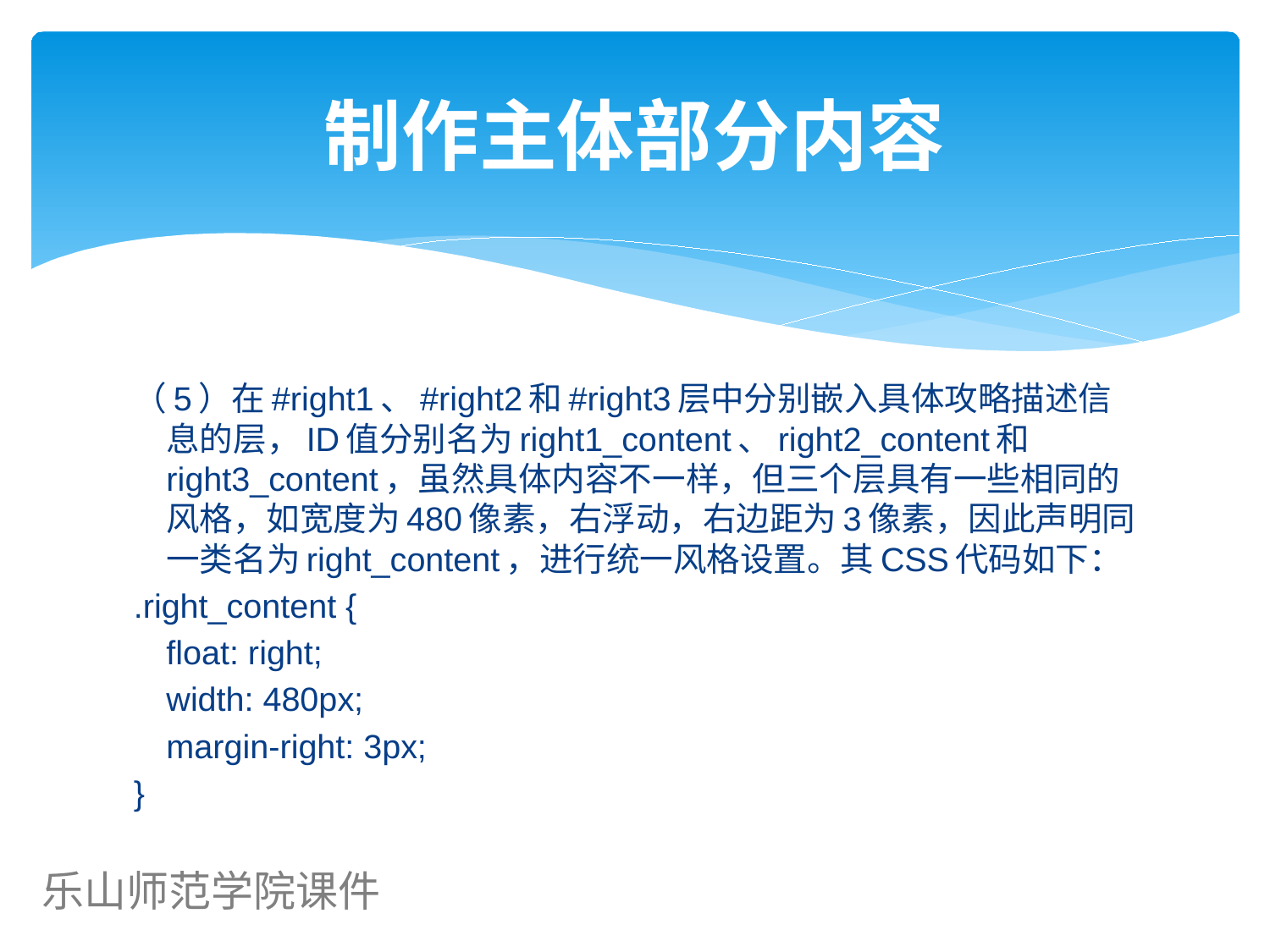

# 制作主体部分内容
（5）在#right1、#right2和#right3层中分别嵌入具体攻略描述信息的层，ID值分别名为right1_content、right2_content和right3_content，虽然具体内容不一样，但三个层具有一些相同的风格，如宽度为480像素，右浮动，右边距为3像素，因此声明同一类名为right_content，进行统一风格设置。其CSS代码如下：
.right_content {
	float: right;
	width: 480px;
	margin-right: 3px;
}